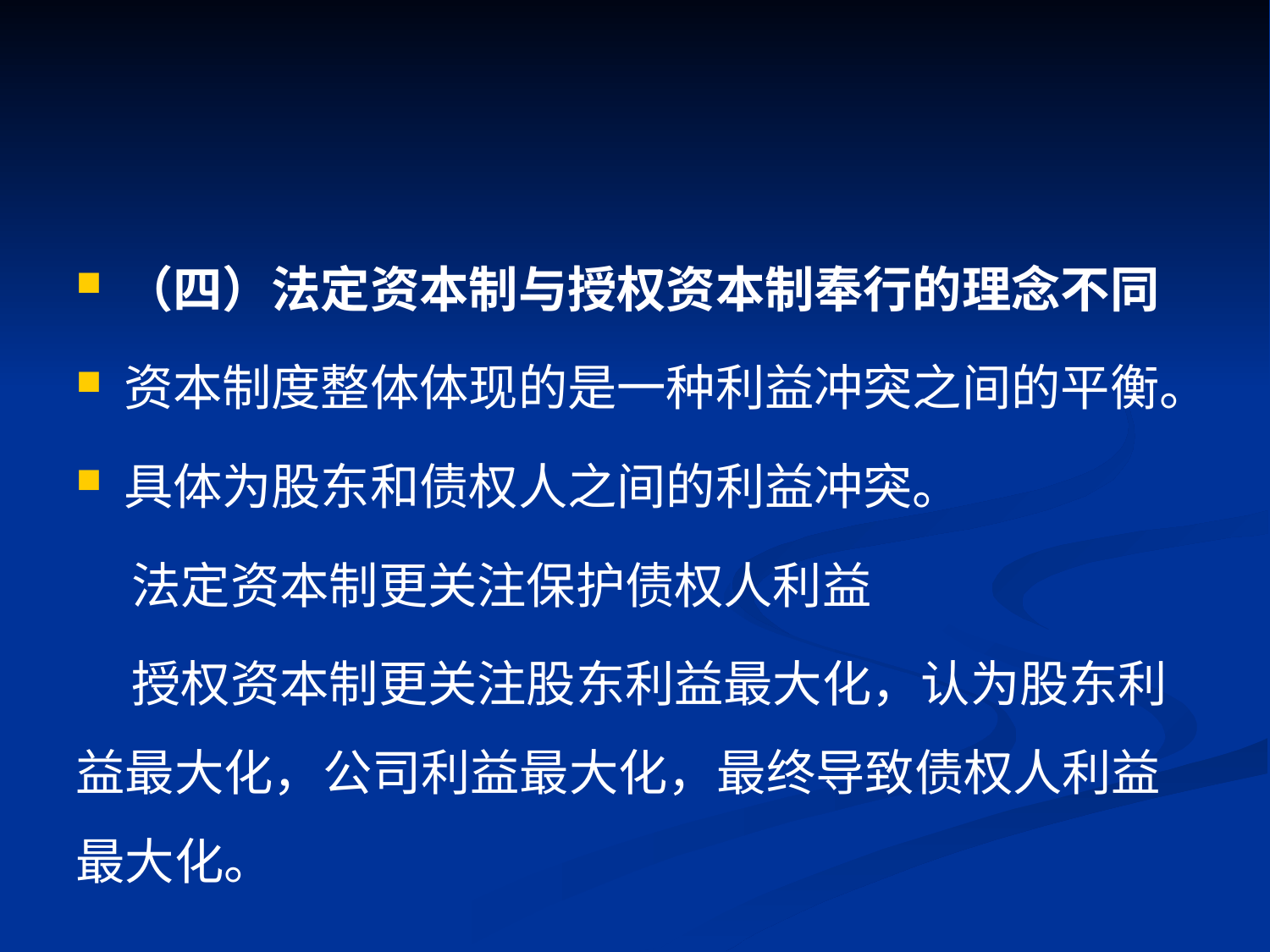

#
（四）法定资本制与授权资本制奉行的理念不同
资本制度整体体现的是一种利益冲突之间的平衡。
具体为股东和债权人之间的利益冲突。
    法定资本制更关注保护债权人利益
    授权资本制更关注股东利益最大化，认为股东利益最大化，公司利益最大化，最终导致债权人利益最大化。